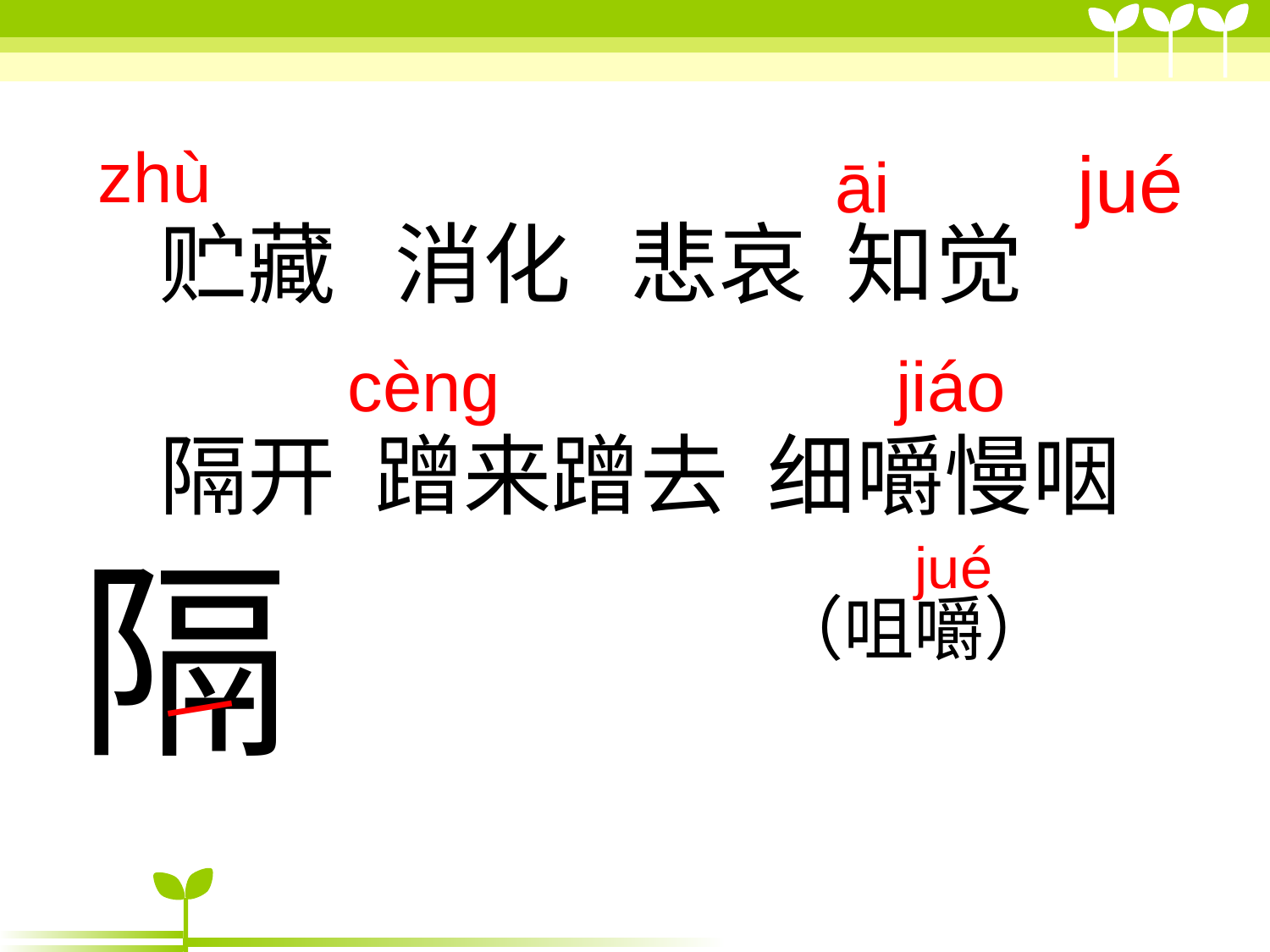

贮藏   消化   悲哀  知觉
隔开  蹭来蹭去  细嚼慢咽
zhù
jué
āi
cèng
jiáo
隔
jué
（咀嚼）
一